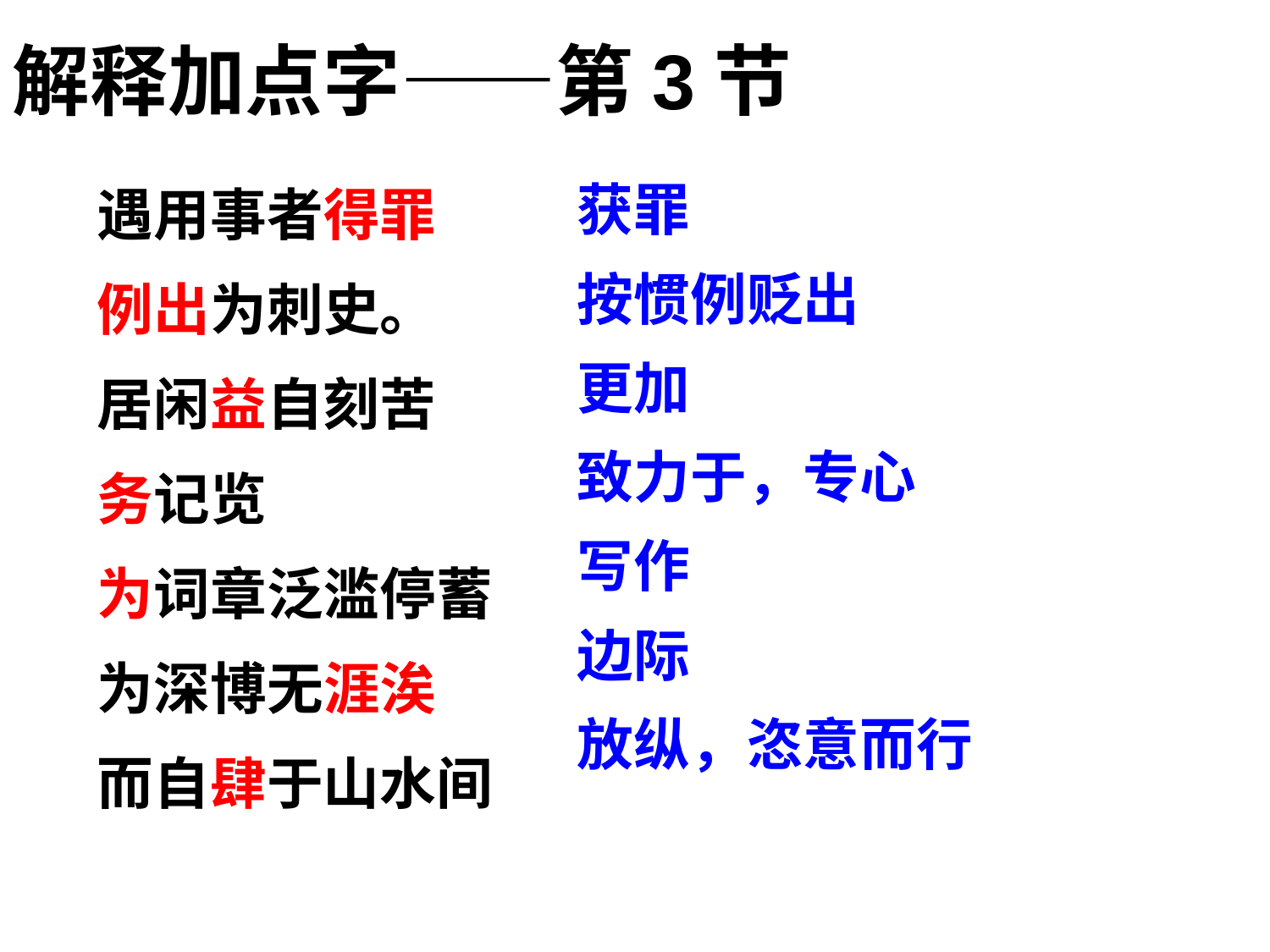

解释加点字——第3节
遇用事者得罪
例出为刺史。
居闲益自刻苦
务记览
为词章泛滥停蓄
为深博无涯涘
而自肆于山水间
获罪
按惯例贬出
更加
致力于，专心
写作
边际
放纵，恣意而行